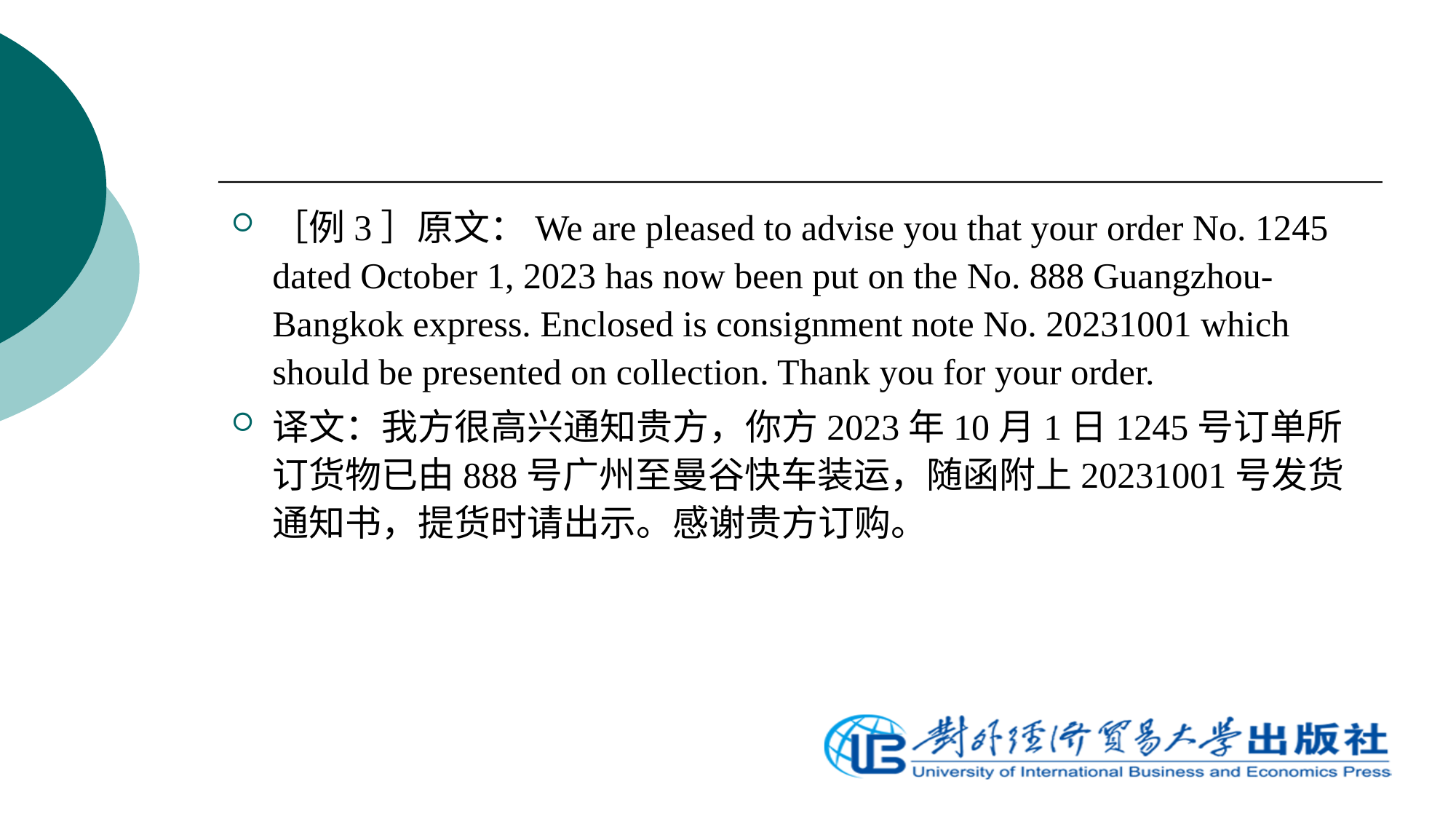

［例3］原文：We are pleased to advise you that your order No. 1245 dated October 1, 2023 has now been put on the No. 888 Guangzhou-Bangkok express. Enclosed is consignment note No. 20231001 which should be presented on collection. Thank you for your order.
译文：我方很高兴通知贵方，你方2023年10月1日1245号订单所订货物已由888号广州至曼谷快车装运，随函附上20231001号发货通知书，提货时请出示。感谢贵方订购。